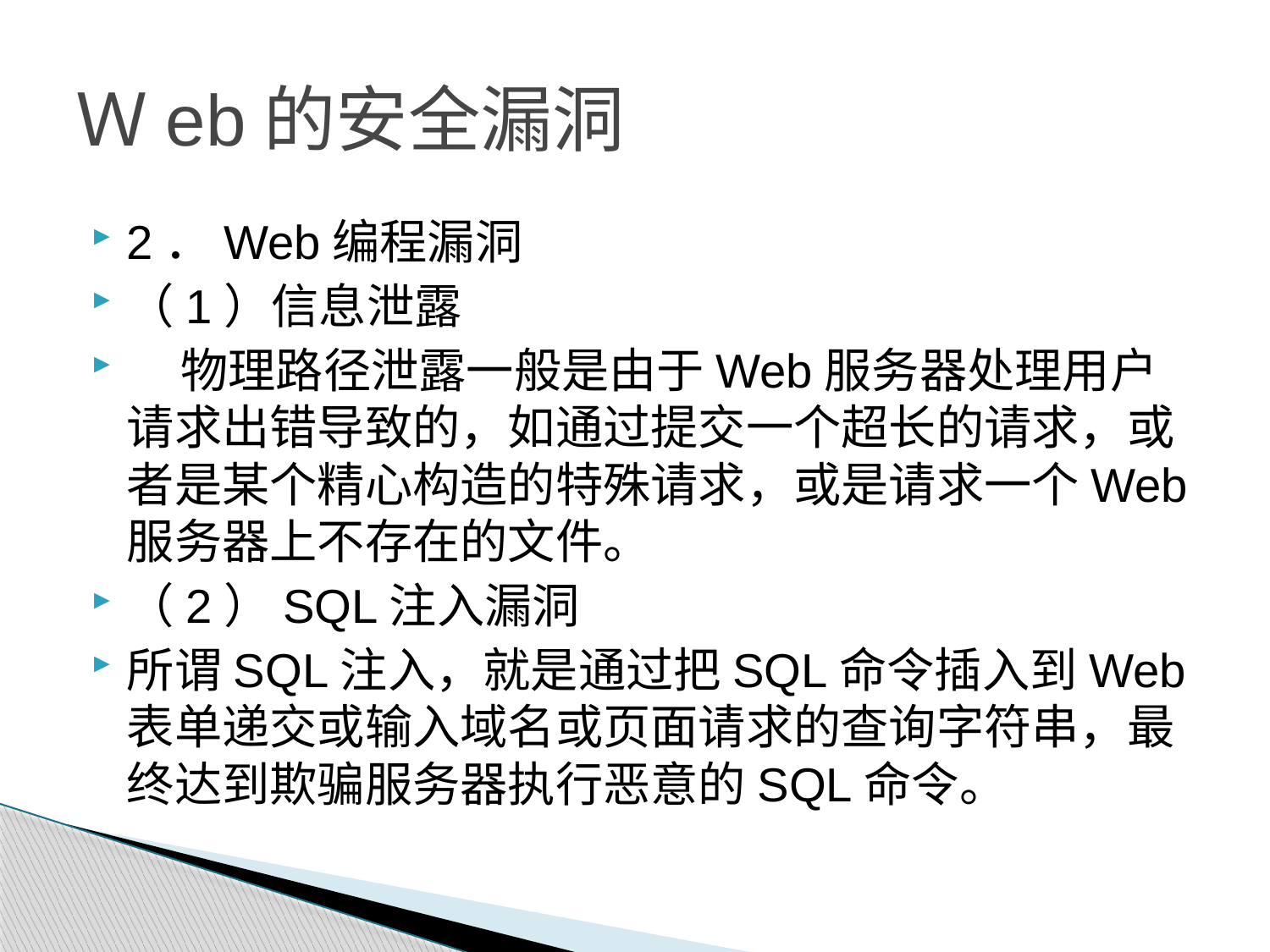

# Ｗeb的安全漏洞
2．Web编程漏洞
（1）信息泄露
    物理路径泄露一般是由于Web服务器处理用户请求出错导致的，如通过提交一个超长的请求，或者是某个精心构造的特殊请求，或是请求一个Web服务器上不存在的文件。
（2）SQL注入漏洞
所谓SQL注入，就是通过把SQL命令插入到Web表单递交或输入域名或页面请求的查询字符串，最终达到欺骗服务器执行恶意的SQL命令。